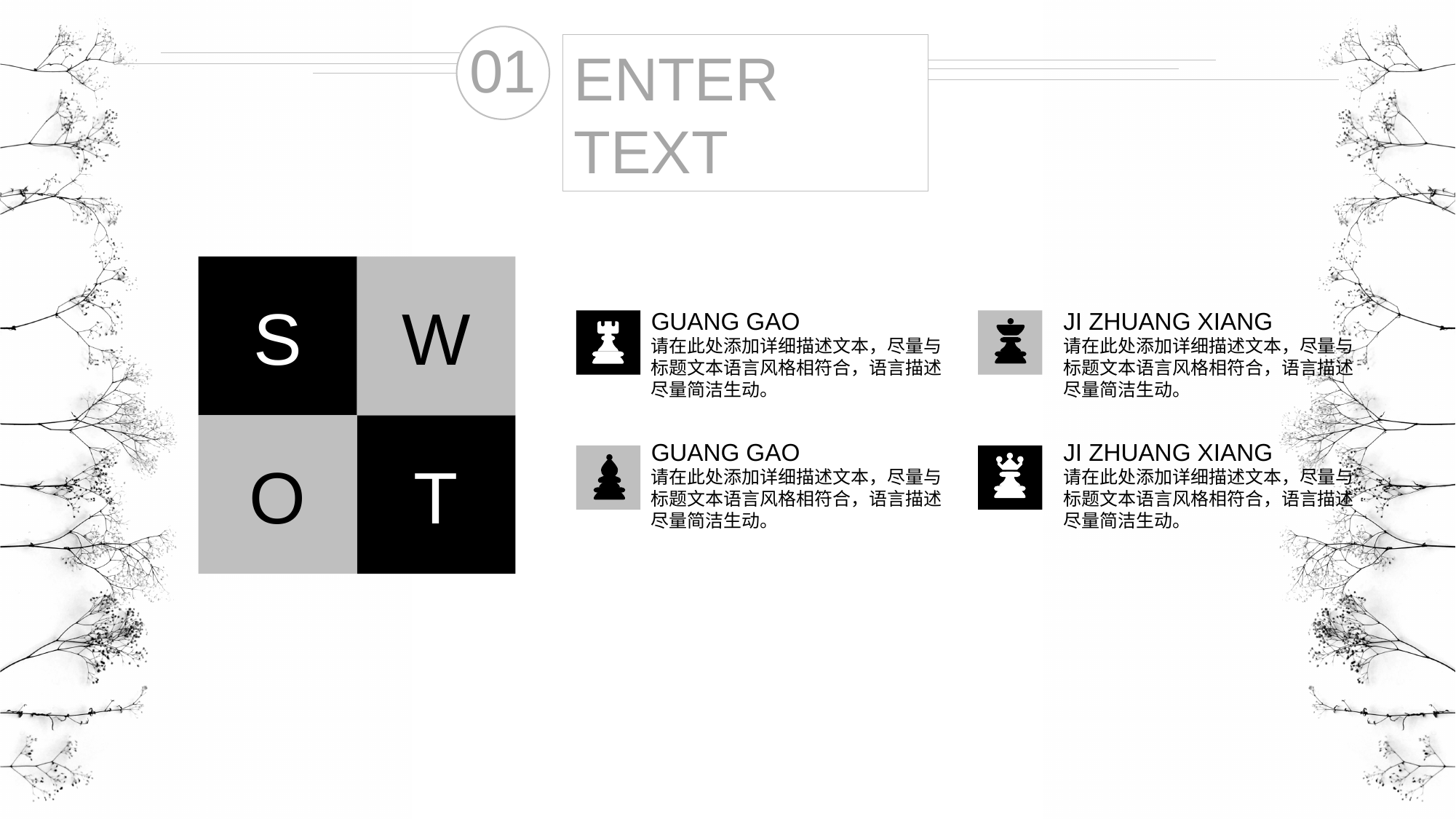

S
W
GUANG GAO
请在此处添加详细描述文本，尽量与标题文本语言风格相符合，语言描述尽量简洁生动。
JI ZHUANG XIANG
请在此处添加详细描述文本，尽量与标题文本语言风格相符合，语言描述尽量简洁生动。

O
T
GUANG GAO
请在此处添加详细描述文本，尽量与标题文本语言风格相符合，语言描述尽量简洁生动。
JI ZHUANG XIANG
请在此处添加详细描述文本，尽量与标题文本语言风格相符合，语言描述尽量简洁生动。